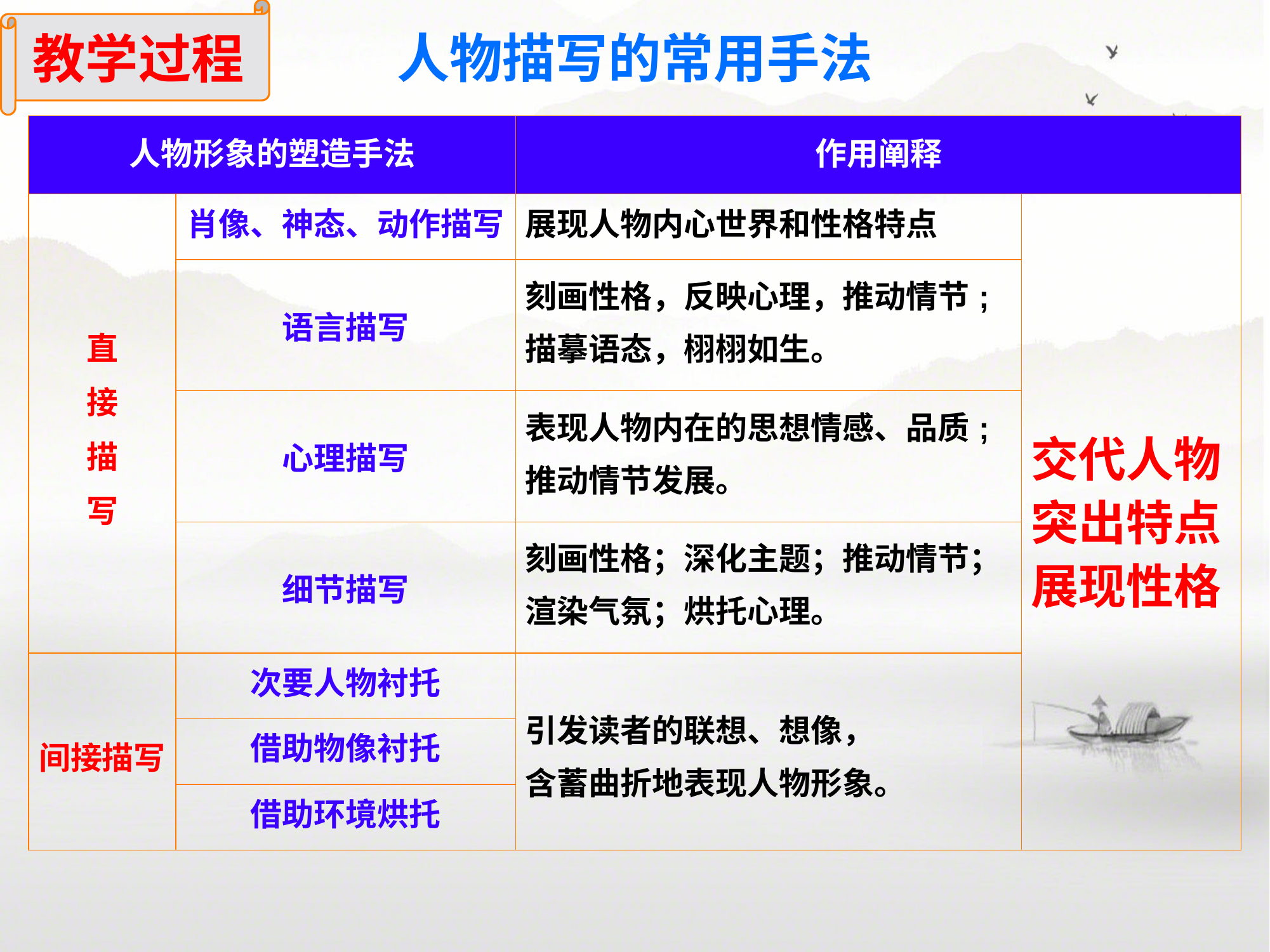

教学过程
人物描写的常用手法
| 人物形象的塑造手法 |  | 作用阐释 |  |
| --- | --- | --- | --- |
| 直 接 描 写 | 肖像、神态、动作描写 | 展现人物内心世界和性格特点 | 交代人物 突出特点 展现性格 |
|  | 语言描写 | 刻画性格，反映心理，推动情节; 描摹语态，栩栩如生。 |  |
|  | 心理描写 | 表现人物内在的思想情感、品质; 推动情节发展。 |  |
|  | 细节描写 | 刻画性格；深化主题；推动情节； 渲染气氛；烘托心理。 |  |
| 间接描写 | 次要人物衬托 | 引发读者的联想、想像， 含蓄曲折地表现人物形象。 |  |
|  | 借助物像衬托 |  |  |
|  | 借助环境烘托 |  |  |